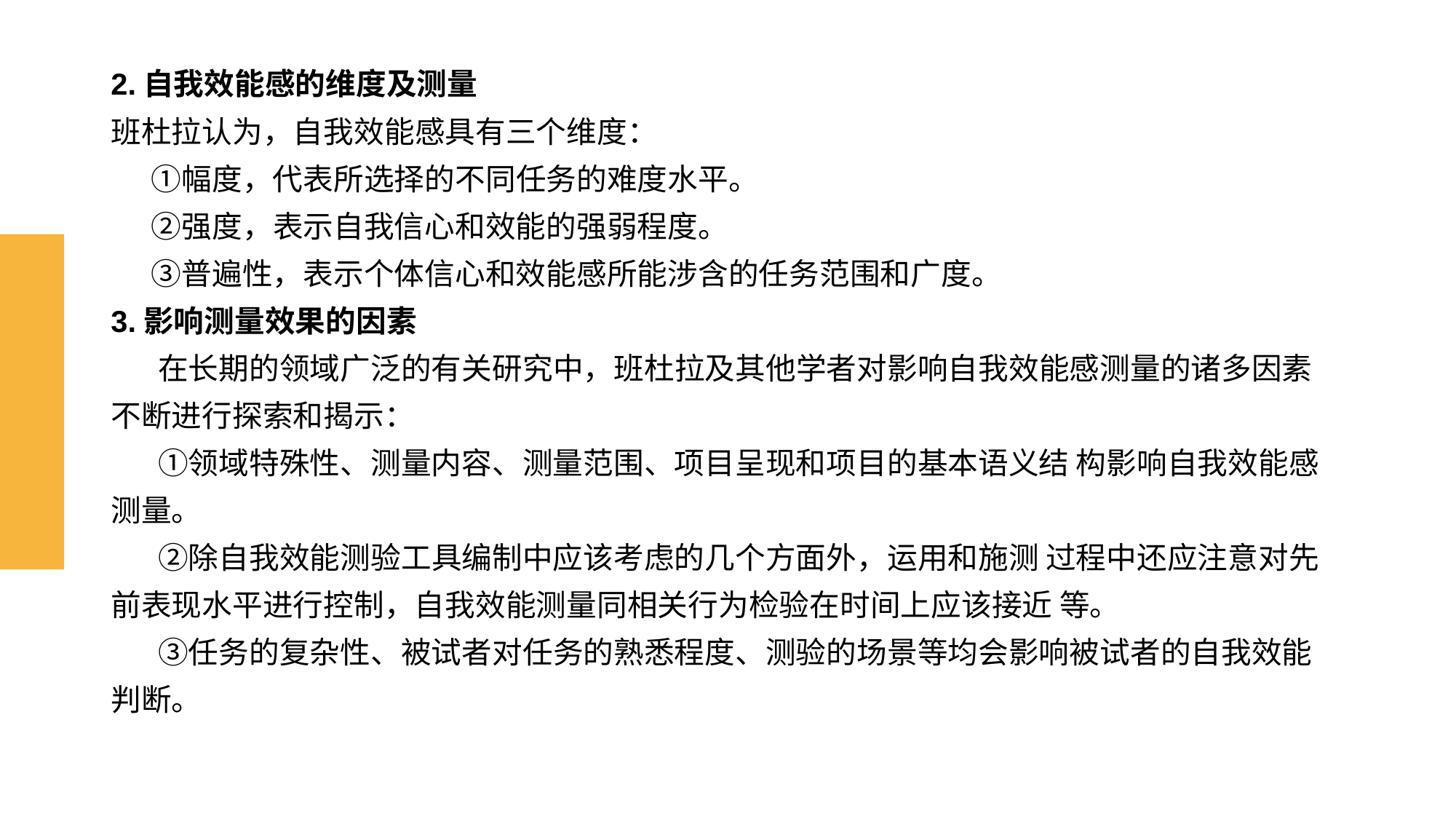

# 2.自我效能感的维度及测量 班杜拉认为，自我效能感具有三个维度： ①幅度，代表所选择的不同任务的难度水平。 ②强度，表示自我信心和效能的强弱程度。 ③普遍性，表示个体信心和效能感所能涉含的任务范围和广度。 3.影响测量效果的因素 在长期的领域广泛的有关研究中，班杜拉及其他学者对影响自我效能感测量的诸多因素 不断进行探索和揭示： ①领域特殊性、测量内容、测量范围、项目呈现和项目的基本语义结 构影响自我效能感测量。 ②除自我效能测验工具编制中应该考虑的几个方面外，运用和施测 过程中还应注意对先前表现水平进行控制，自我效能测量同相关行为检验在时间上应该接近 等。 ③任务的复杂性、被试者对任务的熟悉程度、测验的场景等均会影响被试者的自我效能 判断。